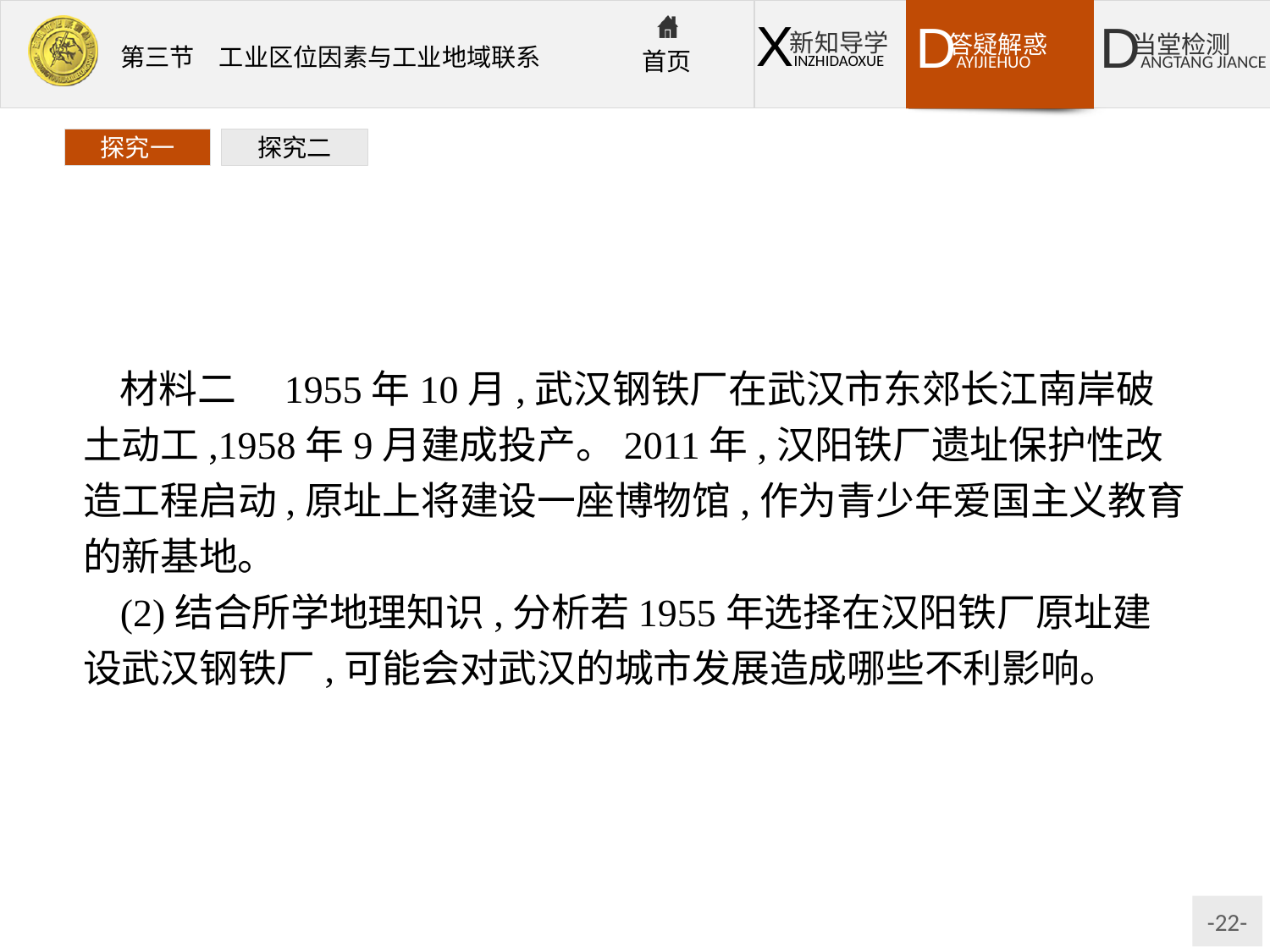

探究一
探究二
材料二　1955年10月,武汉钢铁厂在武汉市东郊长江南岸破土动工,1958年9月建成投产。2011年,汉阳铁厂遗址保护性改造工程启动,原址上将建设一座博物馆,作为青少年爱国主义教育的新基地。
(2)结合所学地理知识,分析若1955年选择在汉阳铁厂原址建设武汉钢铁厂,可能会对武汉的城市发展造成哪些不利影响。